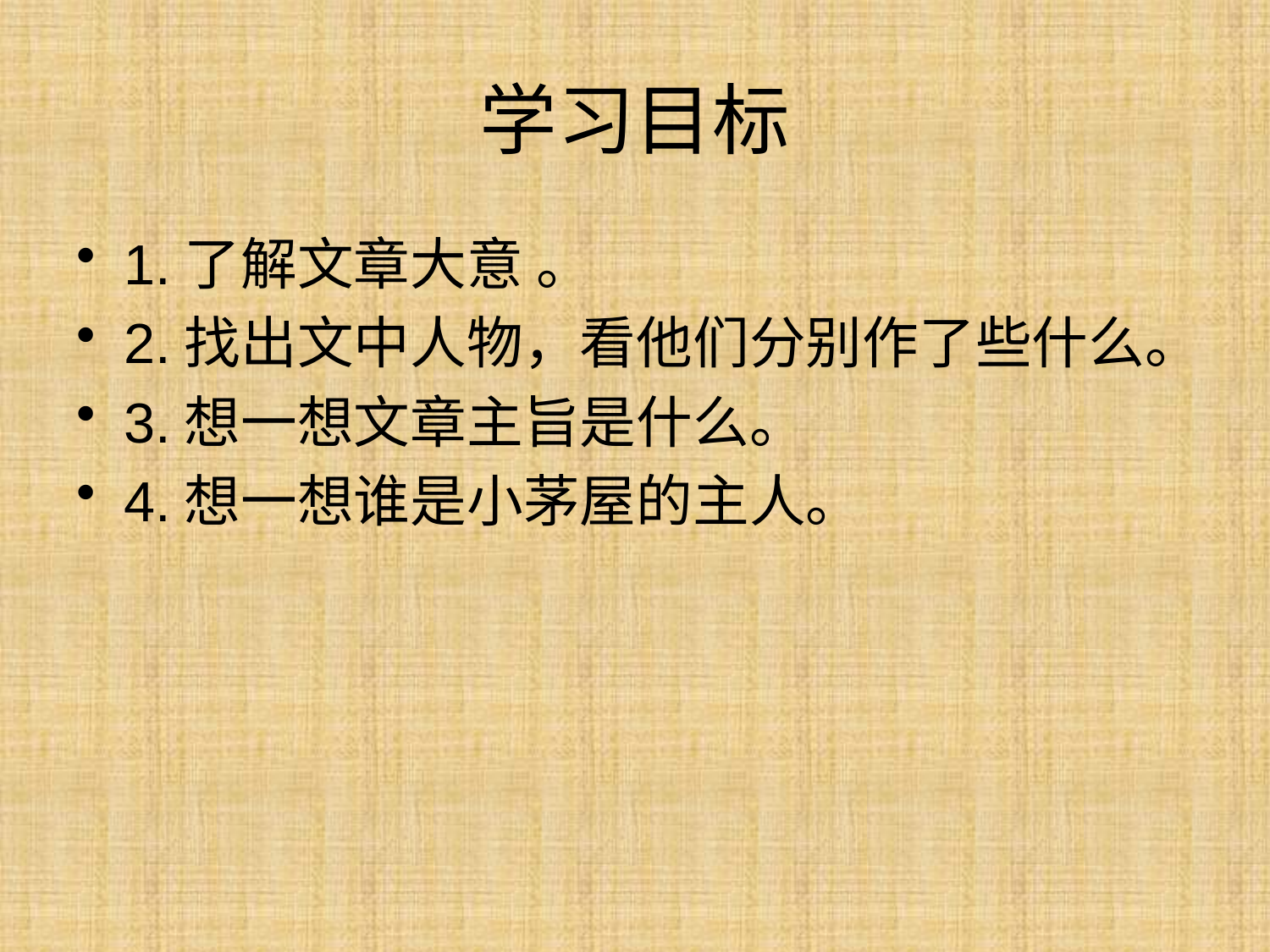

# 学习目标
1.了解文章大意 。
2.找出文中人物，看他们分别作了些什么。
3.想一想文章主旨是什么。
4.想一想谁是小茅屋的主人。